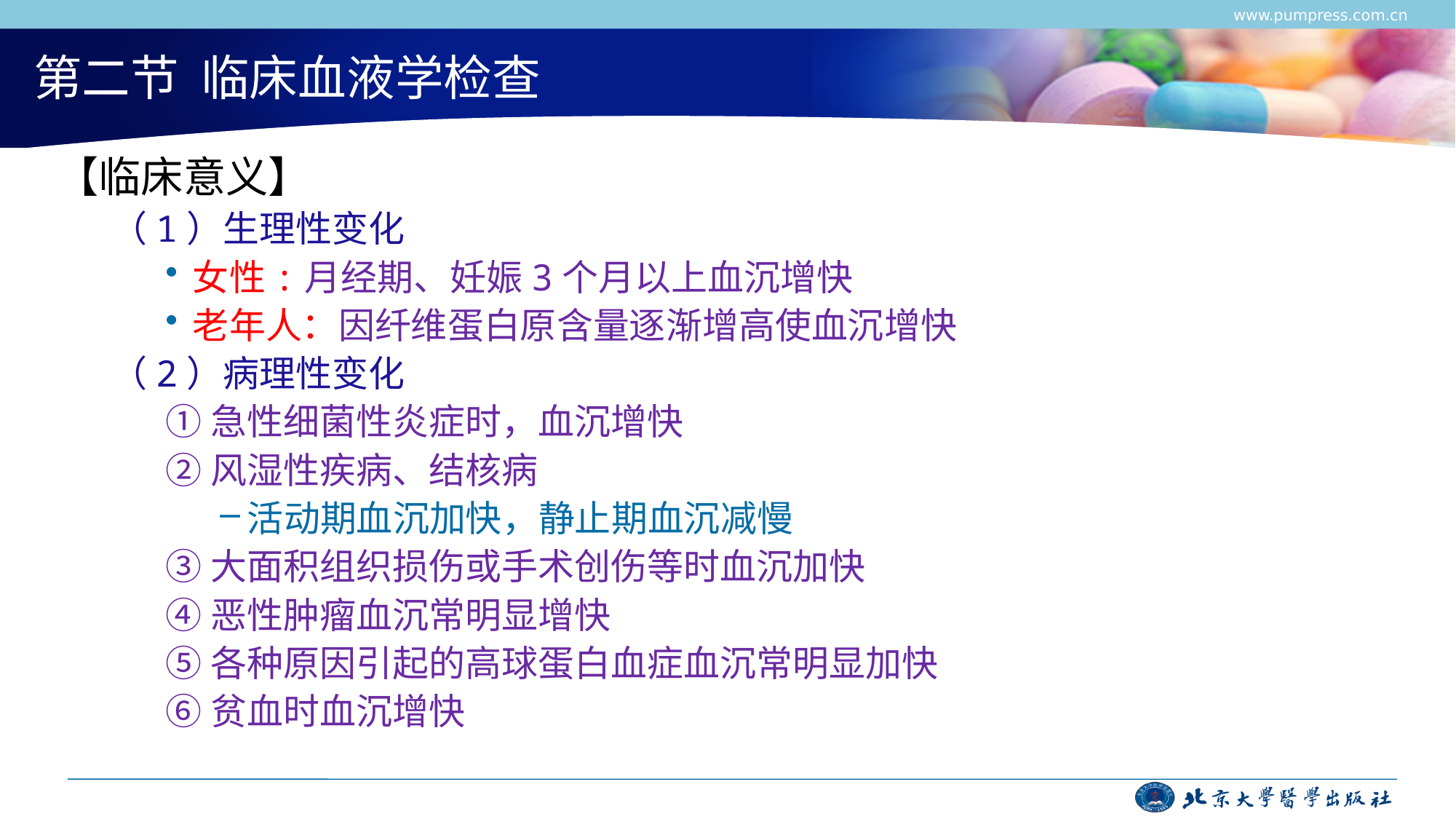

www.pumpress.com.cn
# 第二节  临床血液学检查
【临床意义】
（1）生理性变化
女性:月经期、妊娠3个月以上血沉增快
老年人：因纤维蛋白原含量逐渐增高使血沉增快
（2）病理性变化
①急性细菌性炎症时，血沉增快
②风湿性疾病、结核病
活动期血沉加快，静止期血沉减慢
③大面积组织损伤或手术创伤等时血沉加快
④恶性肿瘤血沉常明显增快
⑤各种原因引起的高球蛋白血症血沉常明显加快
⑥贫血时血沉增快